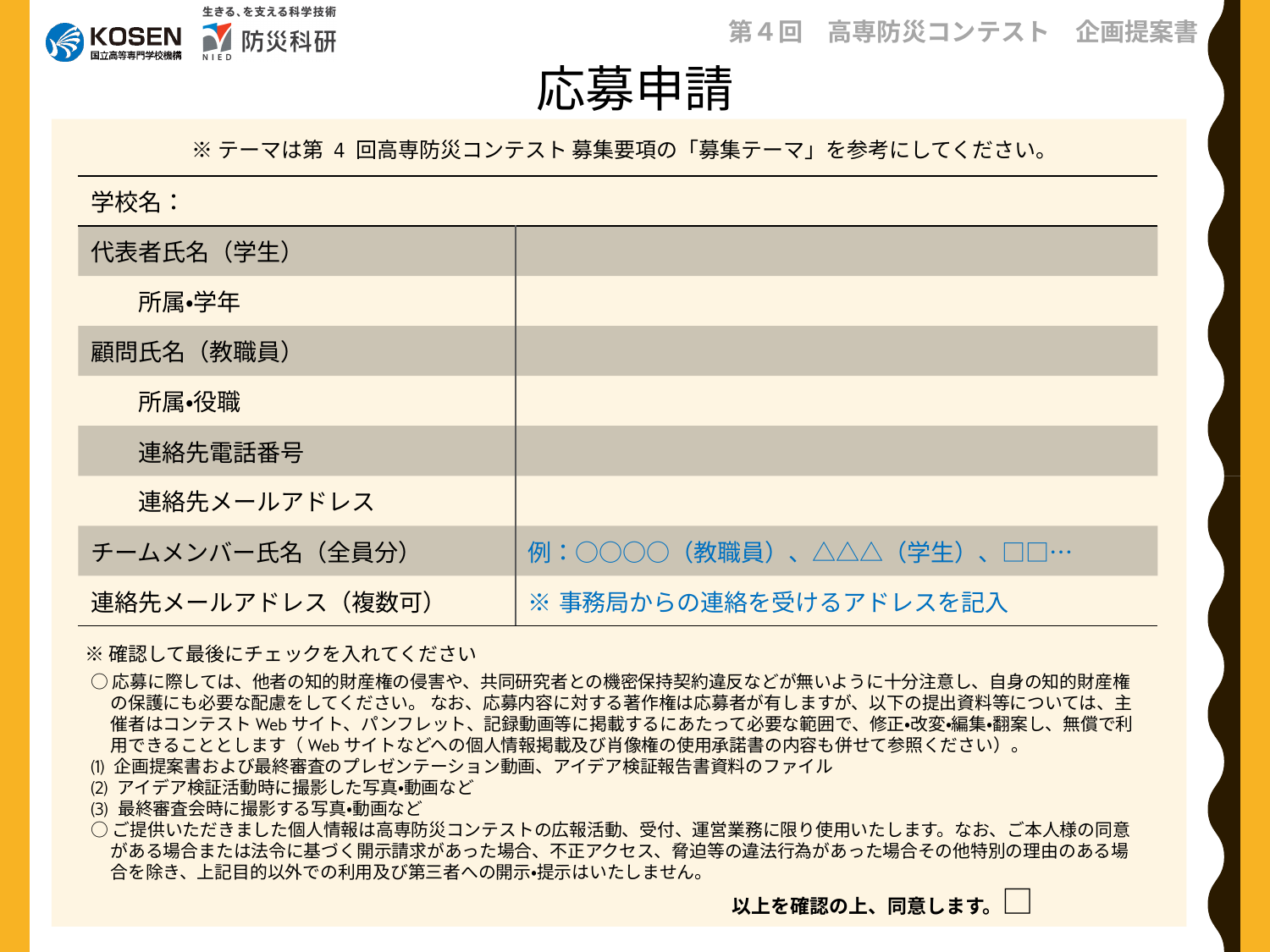

※テーマは第 4 回高専防災コンテスト 募集要項の「募集テーマ」を参考にしてください。
| 学校名： |  |
| --- | --- |
| 代表者氏名（学生） |  |
| 所属・学年 |  |
| 顧問氏名（教職員） |  |
| 所属・役職 |  |
| 連絡先電話番号 |  |
| 連絡先メールアドレス |  |
| チームメンバー氏名（全員分） | 例：○○○○（教職員）、△△△（学生）、□□… |
| 連絡先メールアドレス（複数可） | ※事務局からの連絡を受けるアドレスを記入 |
※確認して最後にチェックを入れてください
○応募に際しては、他者の知的財産権の侵害や、共同研究者との機密保持契約違反などが無いように十分注意し、自身の知的財産権の保護にも必要な配慮をしてください。 なお、応募内容に対する著作権は応募者が有しますが、以下の提出資料等については、主催者はコンテストWebサイト、パンフレット、記録動画等に掲載するにあたって必要な範囲で、修正・改変・編集・翻案し、無償で利用できることとします（Webサイトなどへの個人情報掲載及び肖像権の使用承諾書の内容も併せて参照ください）。
(1) 企画提案書および最終審査のプレゼンテーション動画、アイデア検証報告書資料のファイル
(2) アイデア検証活動時に撮影した写真・動画など
(3) 最終審査会時に撮影する写真・動画など
○ご提供いただきました個人情報は高専防災コンテストの広報活動、受付、運営業務に限り使用いたします。なお、ご本人様の同意がある場合または法令に基づく開示請求があった場合、不正アクセス、脅迫等の違法行為があった場合その他特別の理由のある場合を除き、上記目的以外での利用及び第三者への開示・提示はいたしません。
以上を確認の上、同意します。□